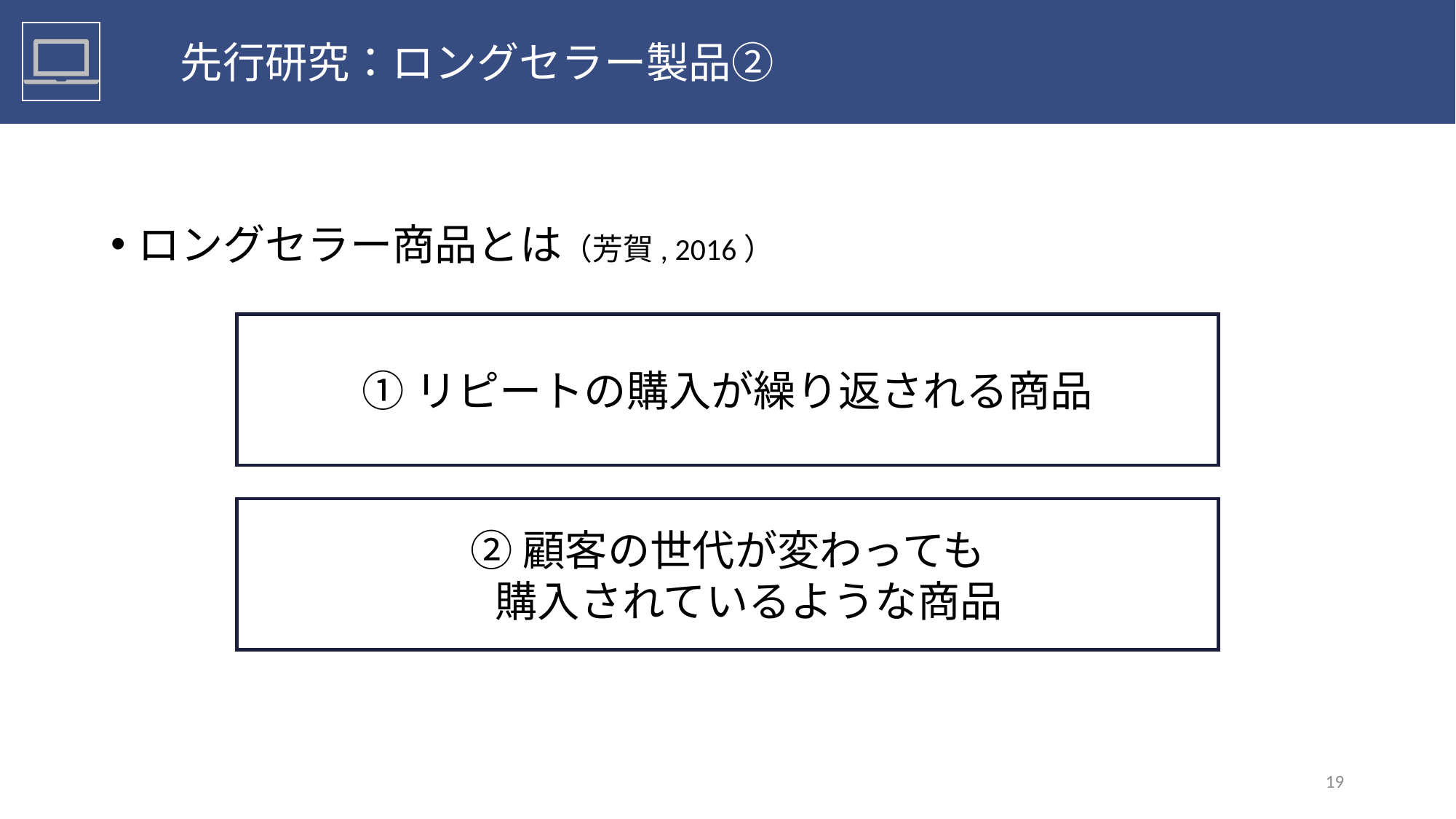

先行研究：ロングセラー製品②

ロングセラー商品とは（芳賀, 2016）

①リピートの購入が繰り返される商品
②顧客の世代が変わっても
　購入されているような商品

19